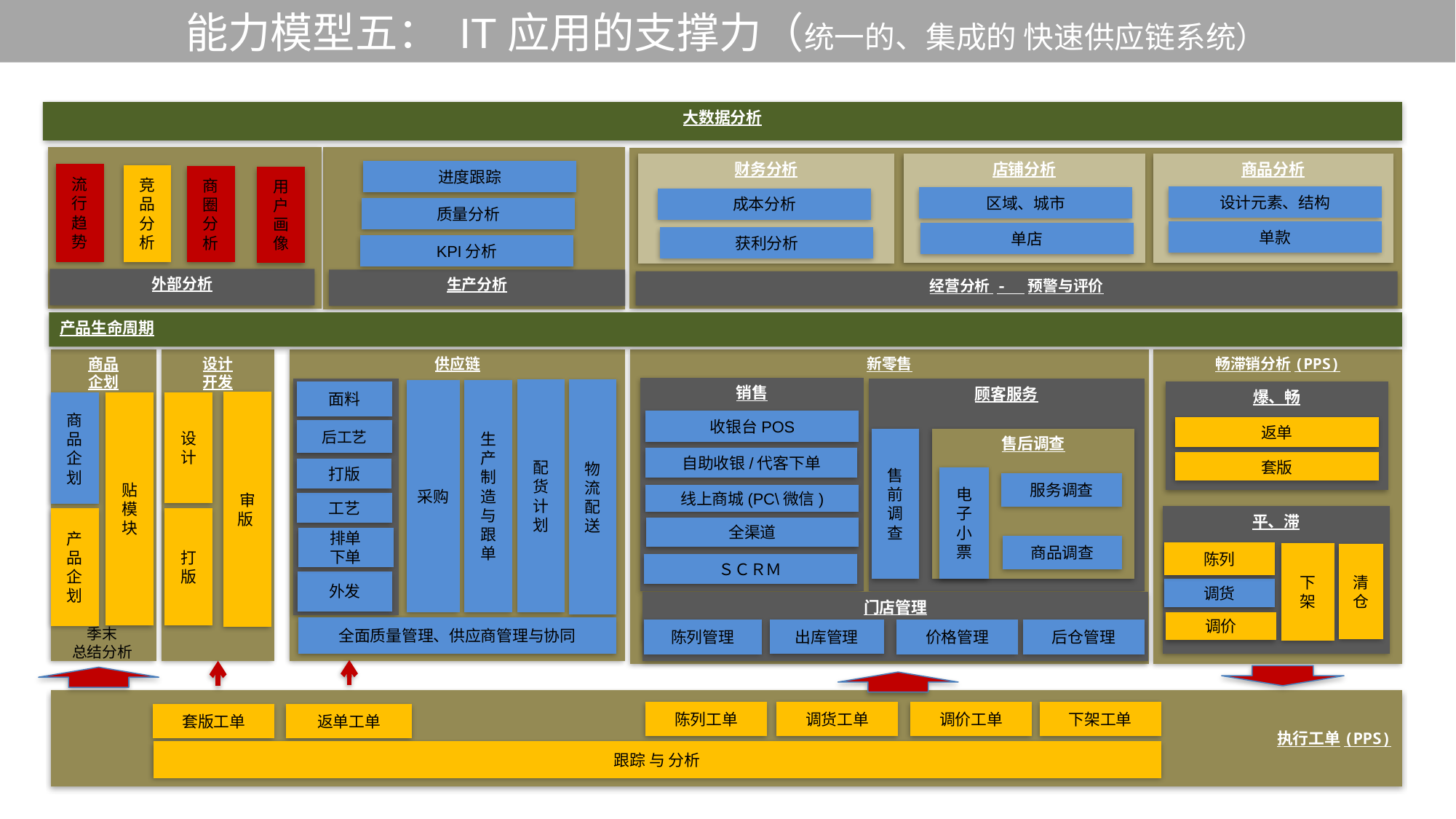

能力模型五： IT应用的支撑力（统一的、集成的 快速供应链系统）
大数据分析

店铺分析
商品分析
财务分析
进度跟踪
流行趋势
竞品分析
商圈分析
用户画像
设计元素、结构
区域、城市
成本分析
质量分析
单款
单店
获利分析
KPI分析
外部分析
生产分析
经营分析 -  预警与评价
产品生命周期
设计
开发
供应链
畅滞销分析(PPS)
商品
企划
新零售
销售

顾客服务
配
货
计划
物流
配送
生产
制造
与跟单
采购
爆、畅
面料
审版
贴
模
块
设计
商品
企划
收银台POS
返单
后工艺
售前调查
售后调查
自助收银/代客下单
套版
打版
电子
小票
服务调查
线上商城(PC\微信)
工艺
平、滞
打版
产品
企划
全渠道
排单
下单
商品调查
陈列
下
架
清仓
ＳＣＲＭ
外发
调货
门店管理
调价
多屏幕购物
全面质量管理、供应商管理与协同
季末
总结分析
出库管理
后仓管理
价格管理
陈列管理

执行工单(PPS)
调货工单
下架工单
调价工单
陈列工单
返单工单
套版工单
跟踪 与 分析